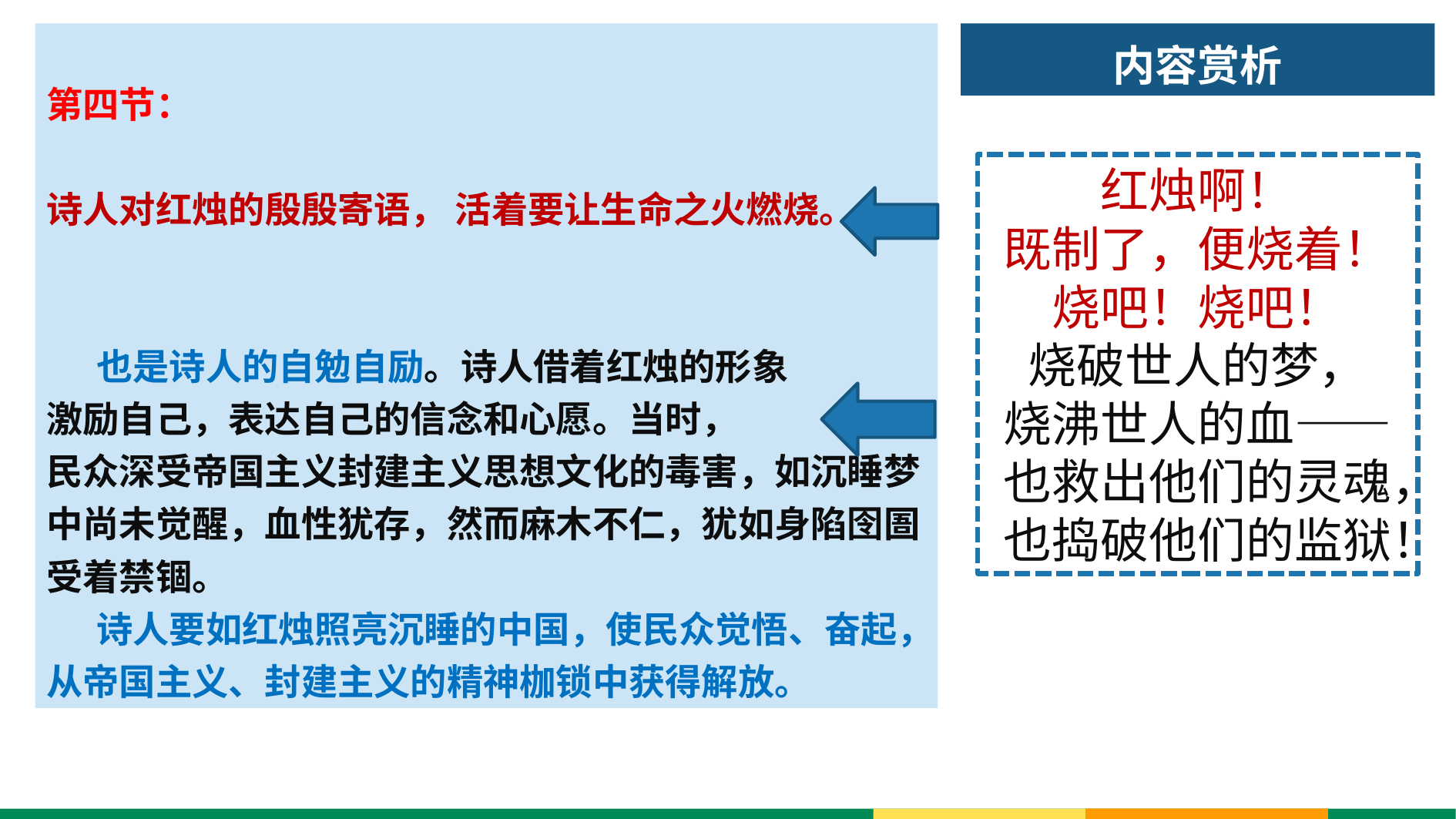

第四节：

诗人对红烛的殷殷寄语， 活着要让生命之火燃烧。

     也是诗人的自勉自励。诗人借着红烛的形象
激励自己，表达自己的信念和心愿。当时，
民众深受帝国主义封建主义思想文化的毒害，如沉睡梦中尚未觉醒，血性犹存，然而麻木不仁，犹如身陷囹圄受着禁锢。
     诗人要如红烛照亮沉睡的中国，使民众觉悟、奋起，
从帝国主义、封建主义的精神枷锁中获得解放。
# 内容赏析
红烛啊！
既制了，便烧着！
烧吧！烧吧！
烧破世人的梦，
烧沸世人的血——
也救出他们的灵魂，
也捣破他们的监狱！